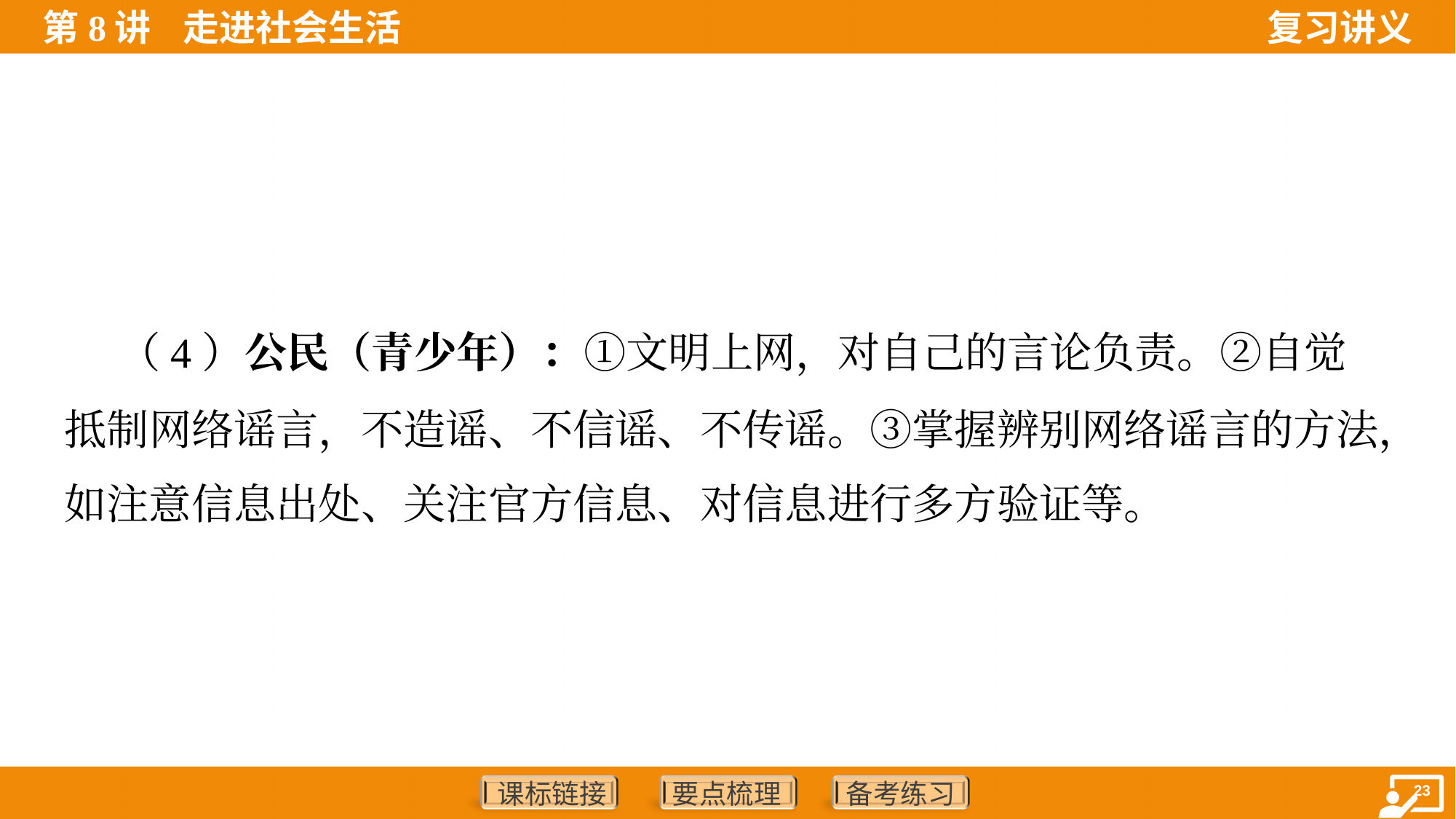

（4）公民（青少年）：①文明上网，对自己的言论负责。②自觉
抵制网络谣言，不造谣、不信谣、不传谣。③掌握辨别网络谣言的方法，
如注意信息出处、关注官方信息、对信息进行多方验证等。